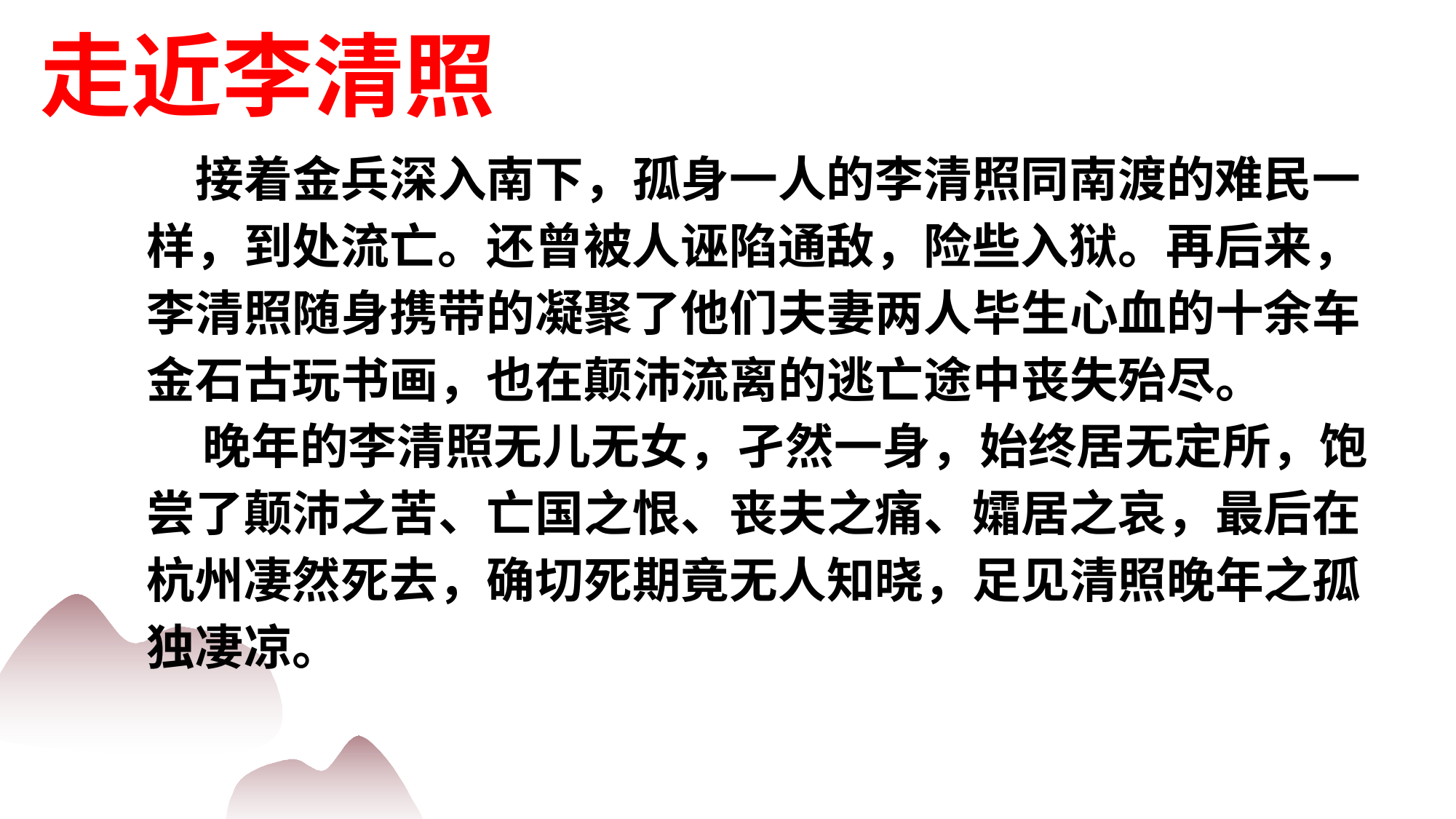

走近李清照
    接着金兵深入南下，孤身一人的李清照同南渡的难民一样，到处流亡。还曾被人诬陷通敌，险些入狱。再后来，李清照随身携带的凝聚了他们夫妻两人毕生心血的十余车金石古玩书画，也在颠沛流离的逃亡途中丧失殆尽。
    晚年的李清照无儿无女，孑然一身，始终居无定所，饱尝了颠沛之苦、亡国之恨、丧夫之痛、孀居之哀，最后在杭州凄然死去，确切死期竟无人知晓，足见清照晚年之孤独凄凉。